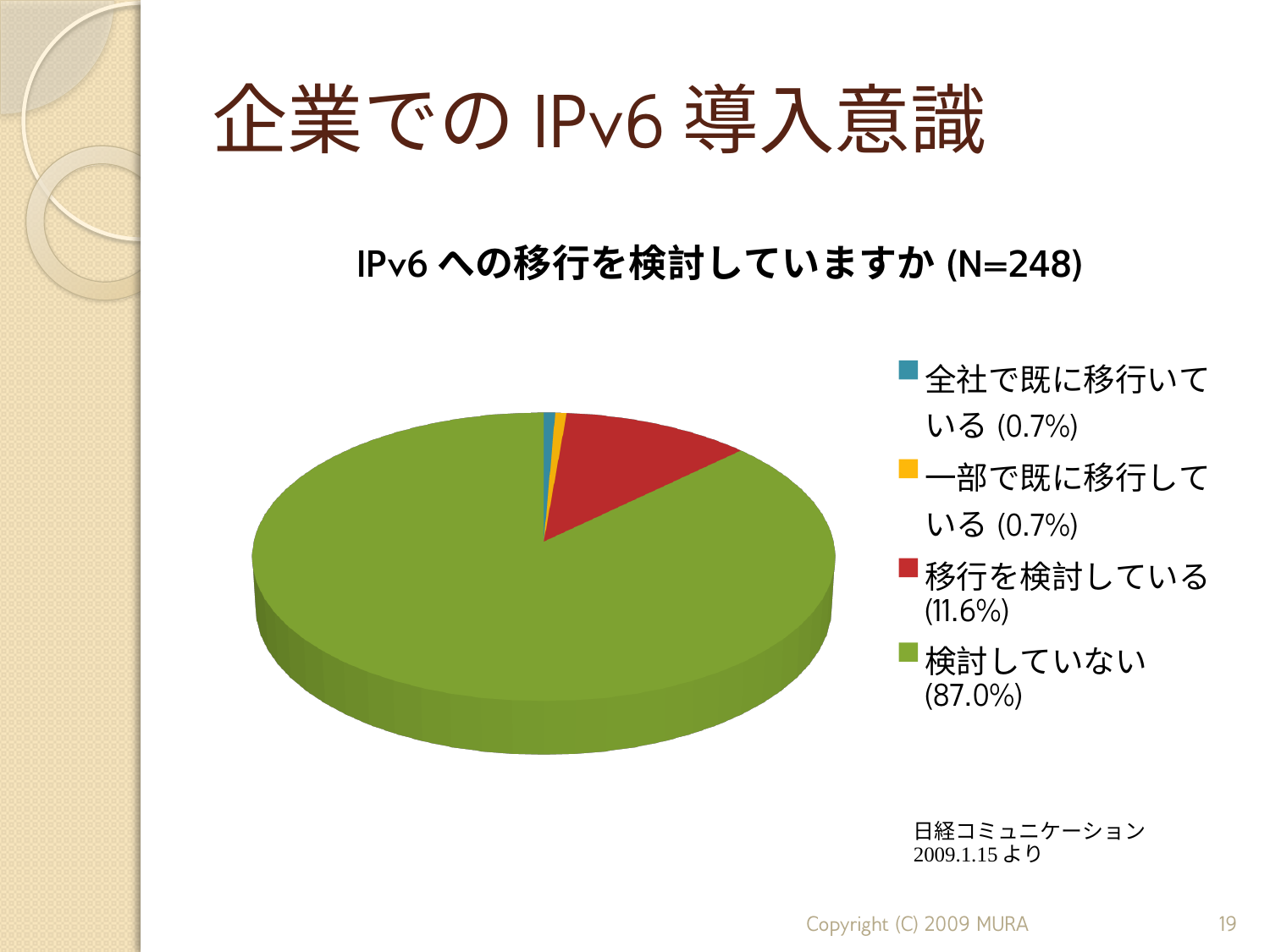

# 企業でのIPv6導入意識

[unsupported chart]

Copyright (C) 2009 MURA
19